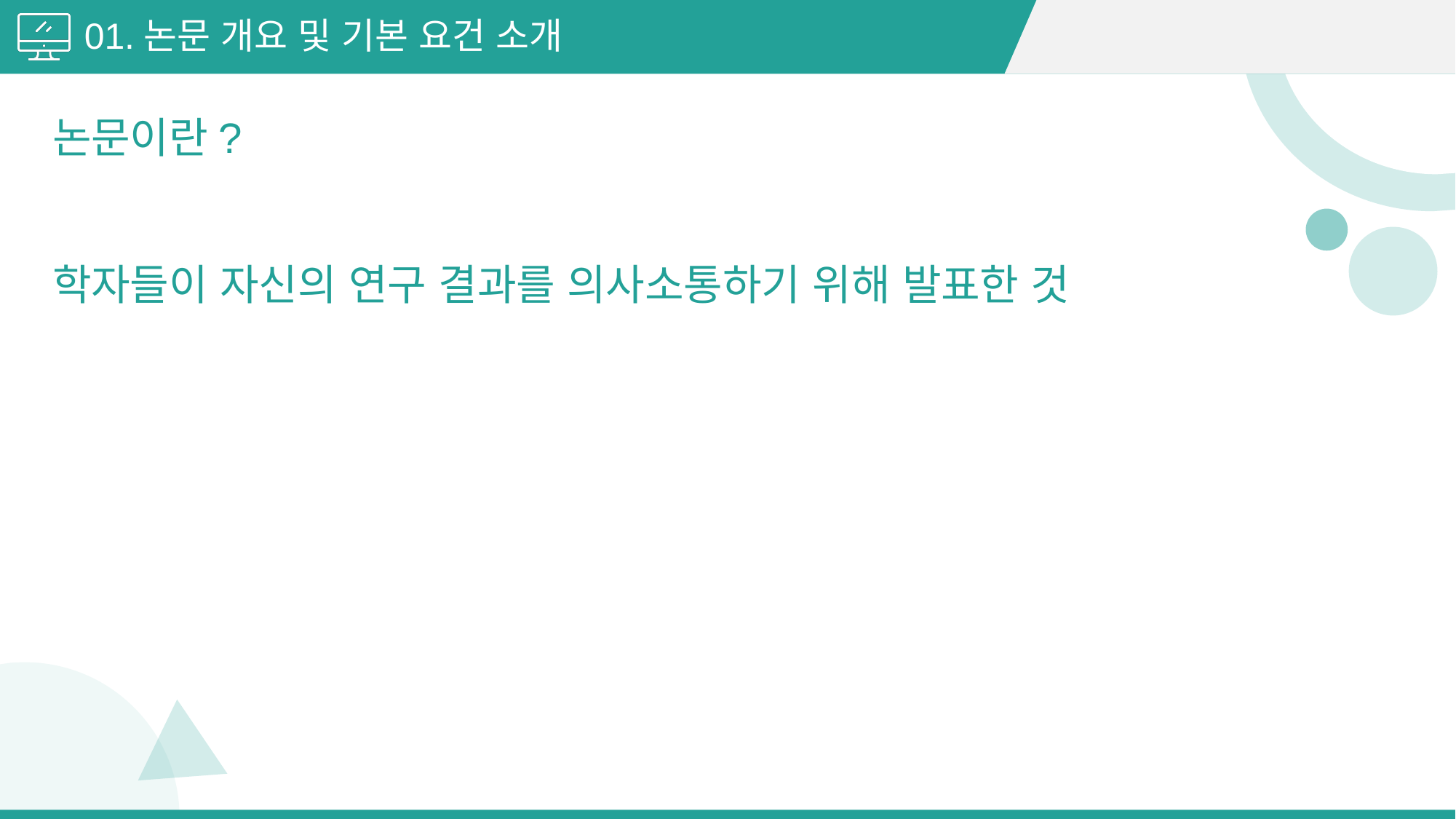

01.논문 개요 및 기본 요건 소개
논문이란?

학자들이 자신의 연구 결과를 의사소통하기 위해 발표한 것